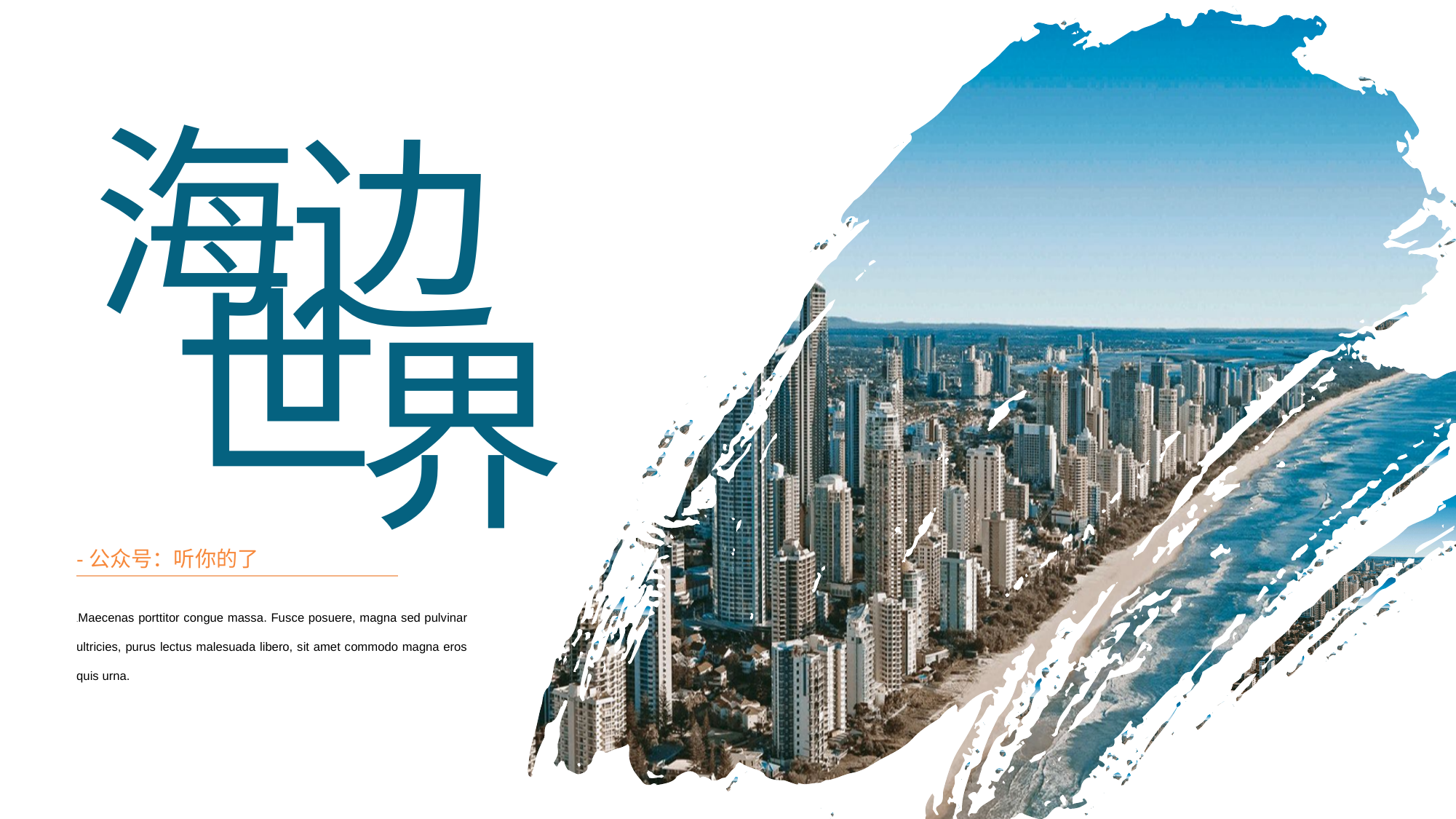

海
边
世
界
-公众号：听你的了
.Maecenas porttitor congue massa. Fusce posuere, magna sed pulvinar ultricies, purus lectus malesuada libero, sit amet commodo magna eros quis urna.